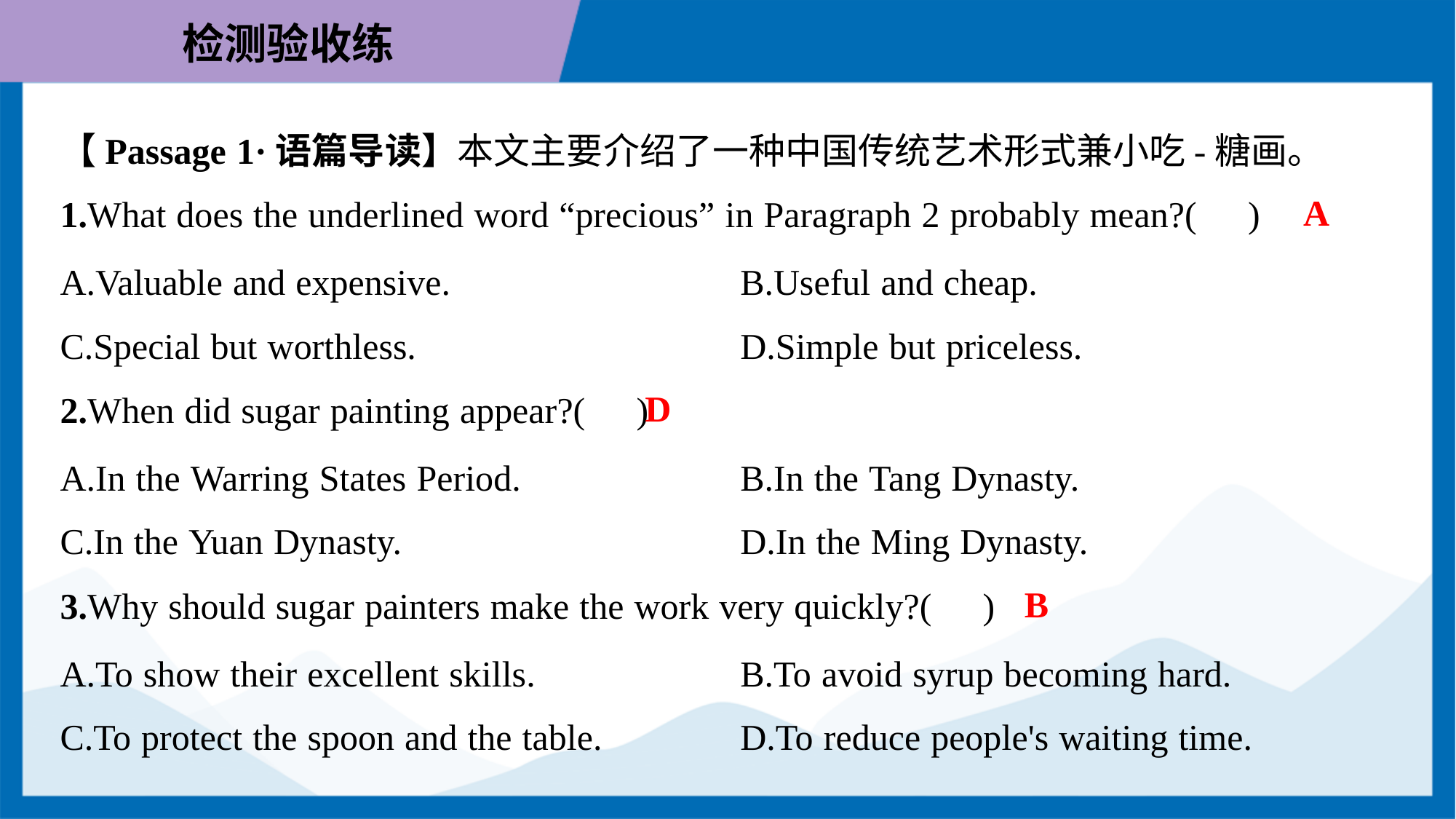

【Passage 1·语篇导读】本文主要介绍了一种中国传统艺术形式兼小吃-糖画。
A
1.What does the underlined word “precious” in Paragraph 2 probably mean?(     )
A.Valuable and expensive.	B.Useful and cheap.
C.Special but worthless.	D.Simple but priceless.
D
2.When did sugar painting appear?(     )
A.In the Warring States Period.	B.In the Tang Dynasty.
C.In the Yuan Dynasty.	D.In the Ming Dynasty.
B
3.Why should sugar painters make the work very quickly?(     )
A.To show their excellent skills.	B.To avoid syrup becoming hard.
C.To protect the spoon and the table.	D.To reduce people's waiting time.